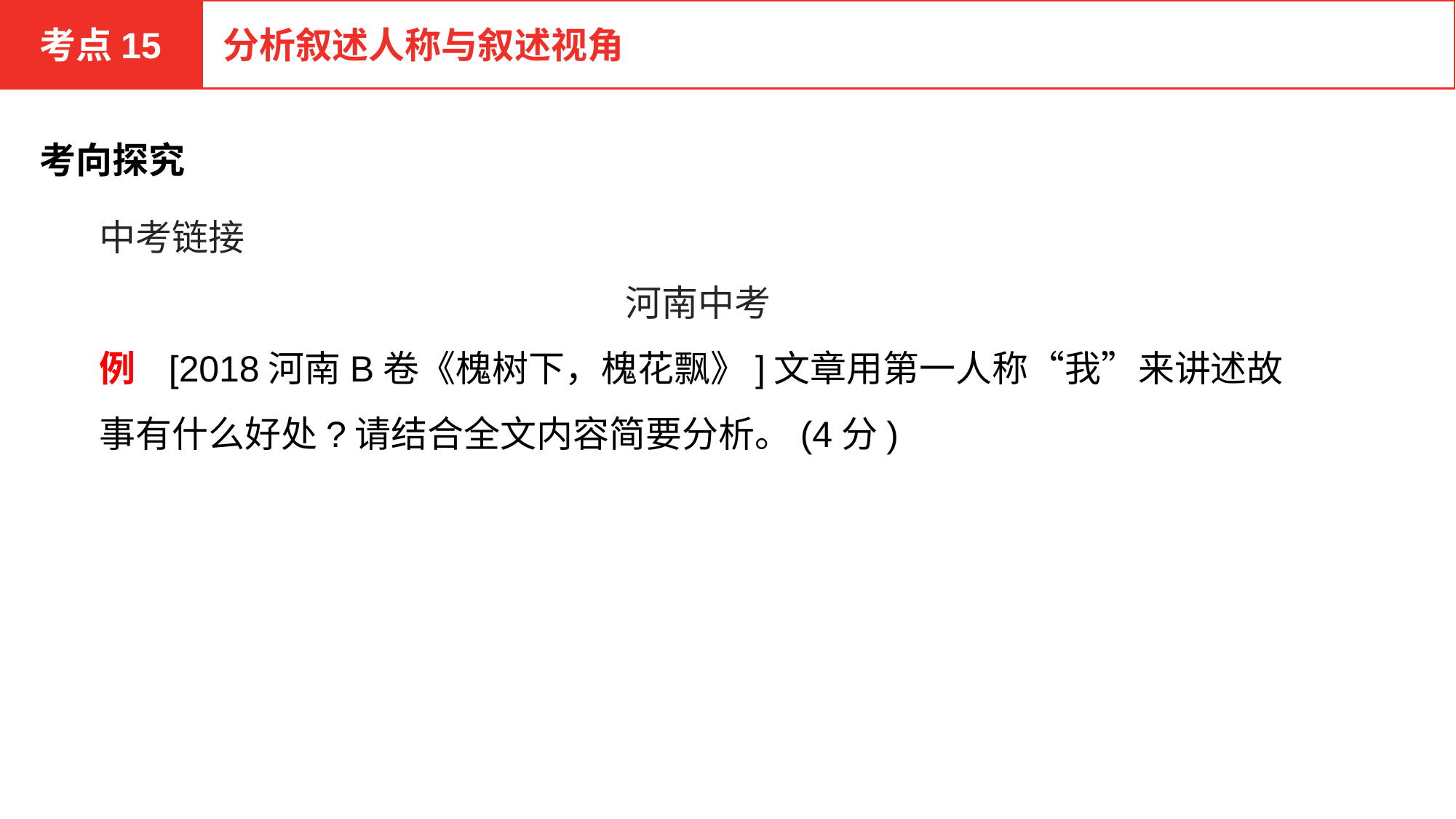

考点15
分析叙述人称与叙述视角
考向探究
中考链接
河南中考
例   [2018河南B卷《槐树下，槐花飘》]文章用第一人称“我”来讲述故事有什么好处?请结合全文内容简要分析。(4分)